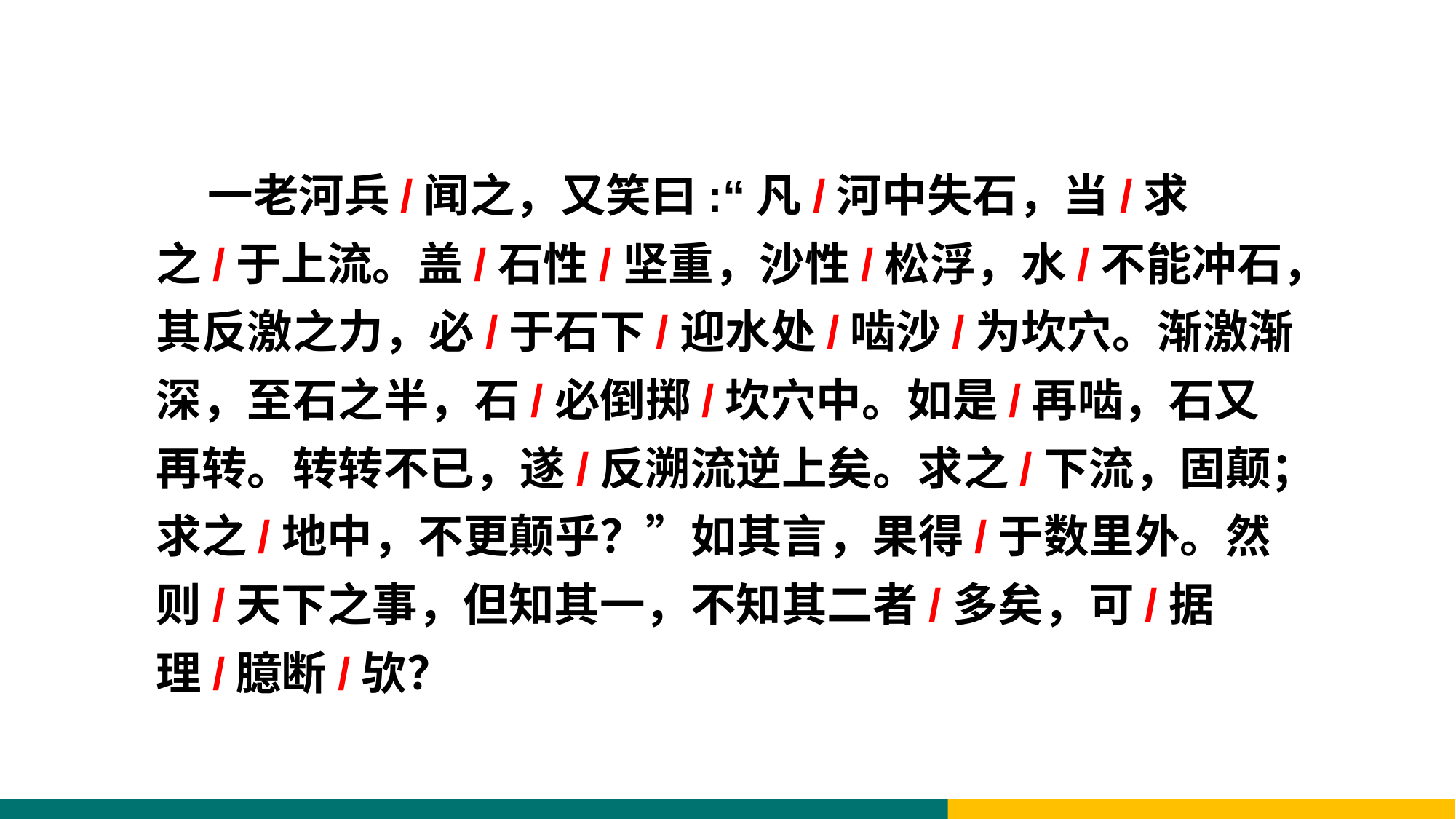

一老河兵/闻之，又笑曰:“凡/河中失石，当/求之/于上流。盖/石性/坚重，沙性/松浮，水/不能冲石，其反激之力，必/于石下/迎水处/啮沙/为坎穴。渐激渐深，至石之半，石/必倒掷/坎穴中。如是/再啮，石又再转。转转不已，遂/反溯流逆上矣。求之/下流，固颠；求之/地中，不更颠乎？”如其言，果得/于数里外。然则/天下之事，但知其一，不知其二者/多矣，可/据理/臆断/欤？